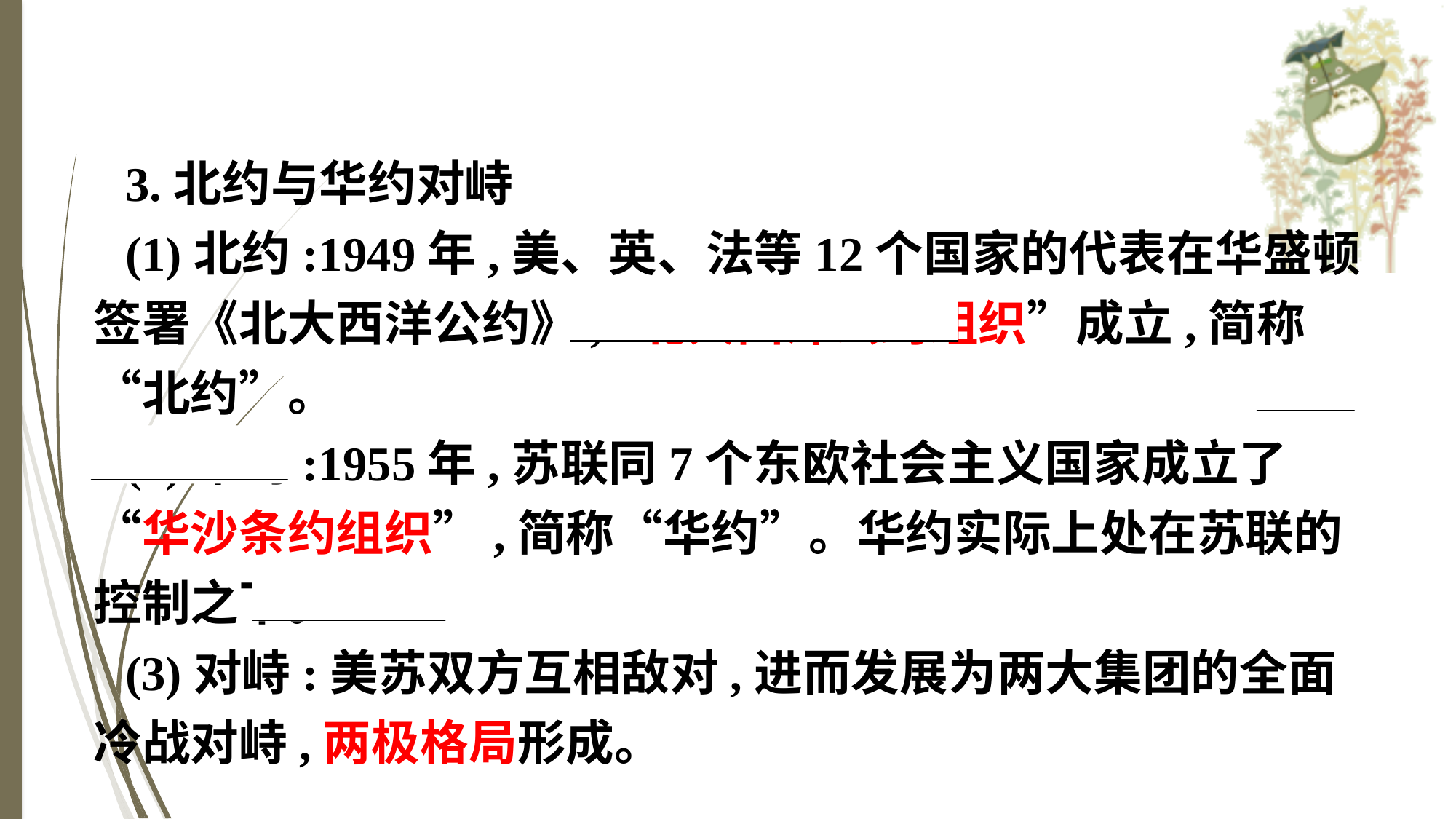

3.北约与华约对峙
(1)北约:1949年,美、英、法等12个国家的代表在华盛顿签署《北大西洋公约》,“北大西洋公约组织”成立,简称“北约”。
(2)华约:1955年,苏联同7个东欧社会主义国家成立了 “华沙条约组织”,简称“华约”。华约实际上处在苏联的控制之下。
(3)对峙:美苏双方互相敌对,进而发展为两大集团的全面冷战对峙,两极格局形成。